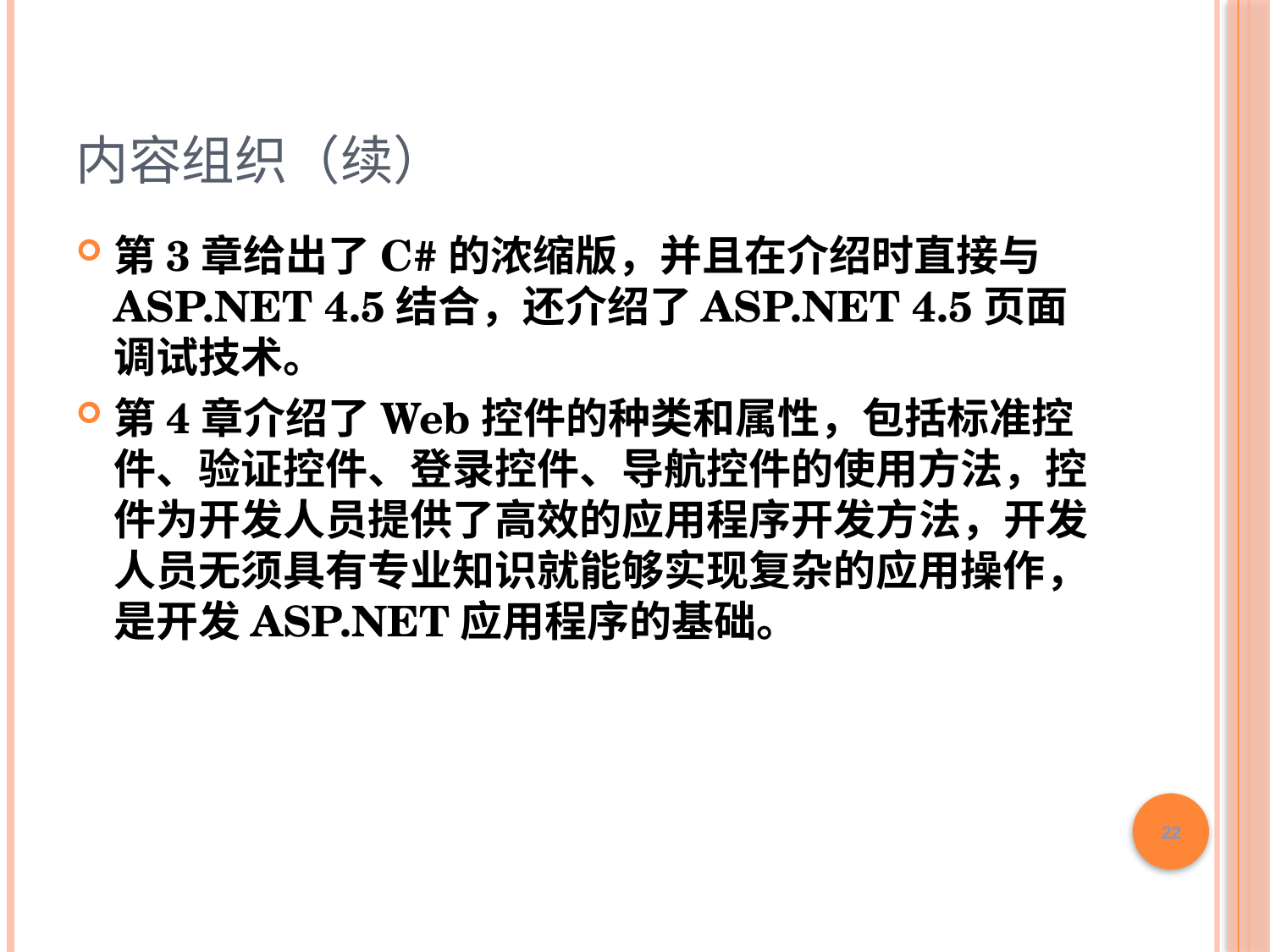

# 内容组织（续）
第3章给出了C#的浓缩版，并且在介绍时直接与ASP.NET 4.5结合，还介绍了ASP.NET 4.5页面调试技术。
第4章介绍了Web控件的种类和属性，包括标准控件、验证控件、登录控件、导航控件的使用方法，控件为开发人员提供了高效的应用程序开发方法，开发人员无须具有专业知识就能够实现复杂的应用操作，是开发ASP.NET应用程序的基础。

22